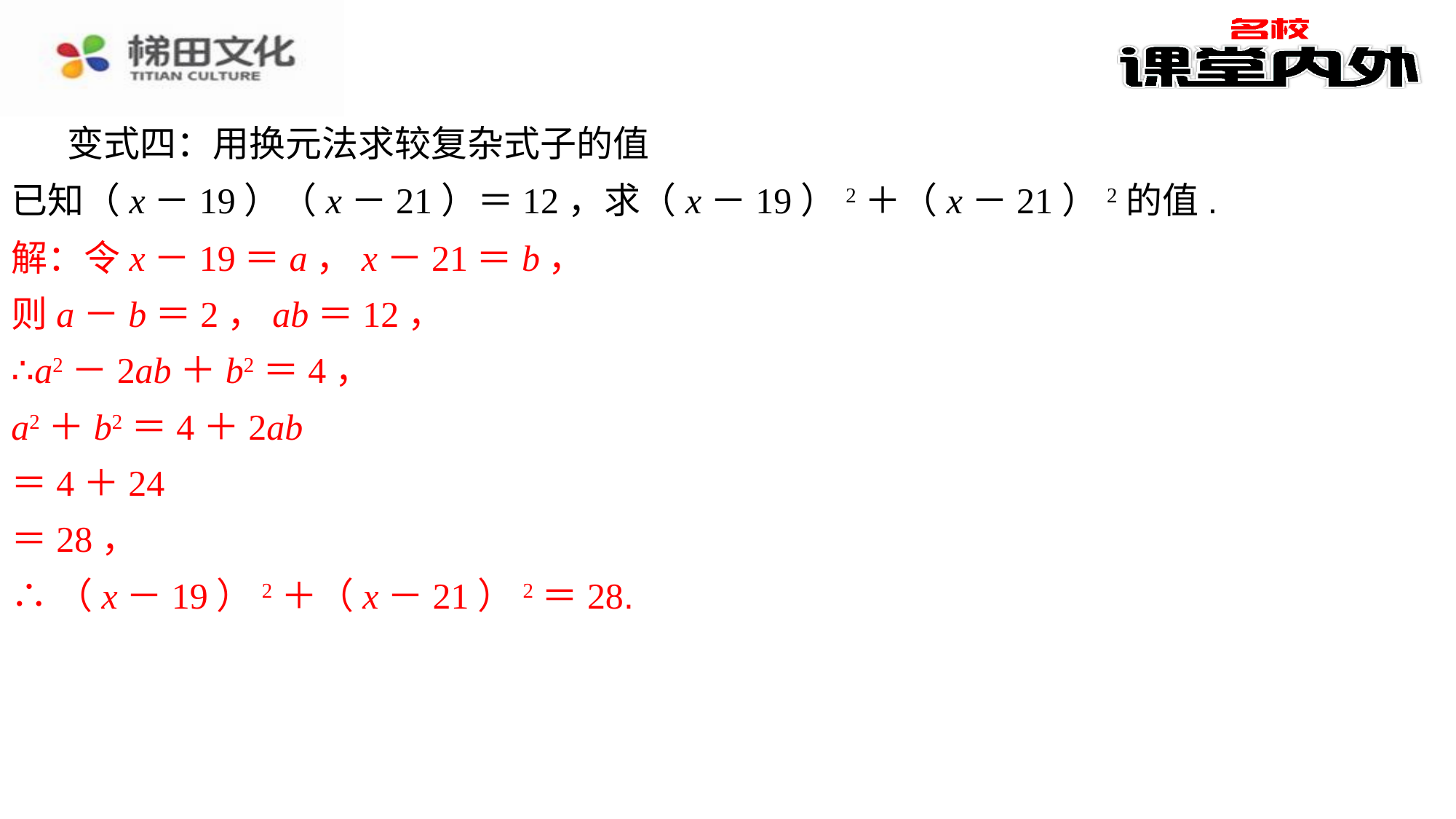

变式四：用换元法求较复杂式子的值
6.已知（x－19）（x－21）＝12，求（x－19）2＋（x－21）2的值.
解：令x－19＝a，x－21＝b，
则a－b＝2，ab＝12，
∴a2－2ab＋b2＝4，
a2＋b2＝4＋2ab
＝4＋24
＝28，
∴（x－19）2＋（x－21）2＝28.